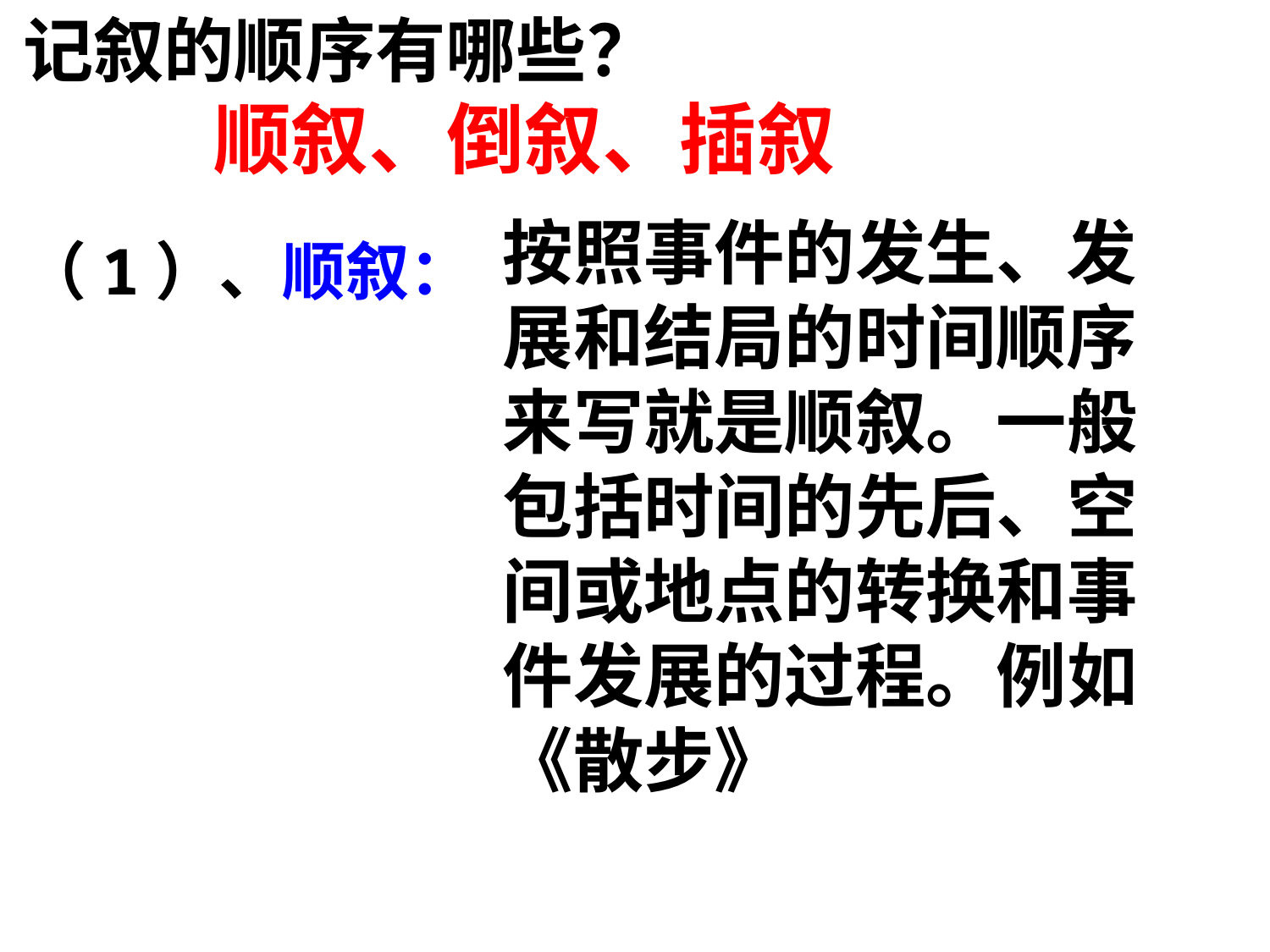

记叙的顺序有哪些？
顺叙、倒叙、插叙
按照事件的发生、发展和结局的时间顺序来写就是顺叙。一般包括时间的先后、空间或地点的转换和事件发展的过程。例如《散步》
（1）、顺叙：